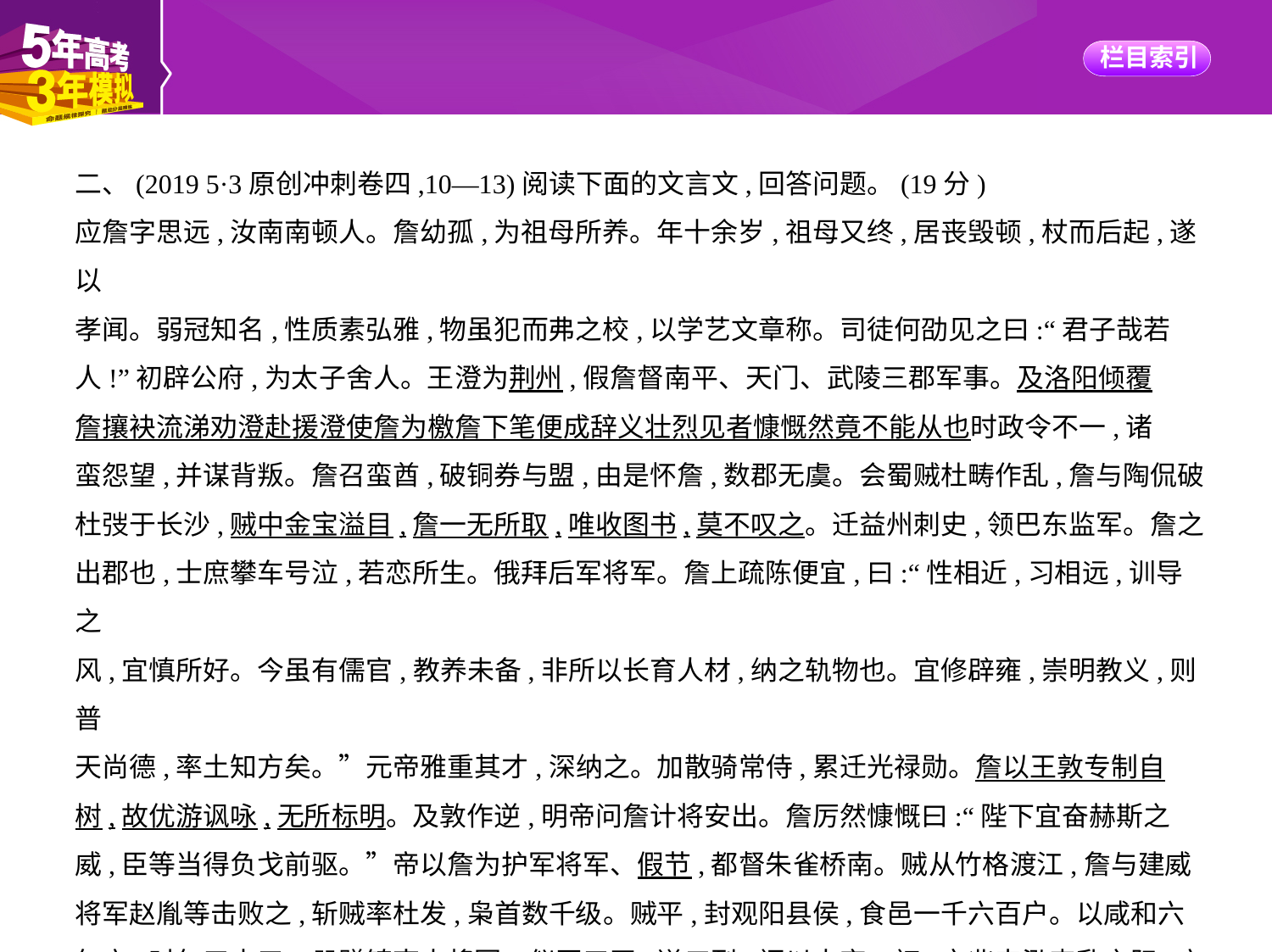

二、(2019 5·3原创冲刺卷四,10—13)阅读下面的文言文,回答问题。(19分)
应詹字思远,汝南南顿人。詹幼孤,为祖母所养。年十余岁,祖母又终,居丧毁顿,杖而后起,遂以
孝闻。弱冠知名,性质素弘雅,物虽犯而弗之校,以学艺文章称。司徒何劭见之曰:“君子哉若
人!”初辟公府,为太子舍人。王澄为荆州,假詹督南平、天门、武陵三郡军事。及洛阳倾覆
詹攘袂流涕劝澄赴援澄使詹为檄詹下笔便成辞义壮烈见者慷慨然竟不能从也时政令不一,诸
蛮怨望,并谋背叛。詹召蛮酋,破铜券与盟,由是怀詹,数郡无虞。会蜀贼杜畴作乱,詹与陶侃破
杜弢于长沙,贼中金宝溢目,詹一无所取,唯收图书,莫不叹之。迁益州刺史,领巴东监军。詹之
出郡也,士庶攀车号泣,若恋所生。俄拜后军将军。詹上疏陈便宜,曰:“性相近,习相远,训导之
风,宜慎所好。今虽有儒官,教养未备,非所以长育人材,纳之轨物也。宜修辟雍,崇明教义,则普
天尚德,率土知方矣。”元帝雅重其才,深纳之。加散骑常侍,累迁光禄勋。詹以王敦专制自
树,故优游讽咏,无所标明。及敦作逆,明帝问詹计将安出。詹厉然慷慨曰:“陛下宜奋赫斯之
威,臣等当得负戈前驱。”帝以詹为护军将军、假节,都督朱雀桥南。贼从竹格渡江,詹与建威
将军赵胤等击败之,斩贼率杜发,枭首数千级。贼平,封观阳县侯,食邑一千六百户。以咸和六
年卒,时年五十三。册赠镇南大将军、仪同三司,谥曰烈,祠以太牢。初,京兆韦泓丧乱之际,亲